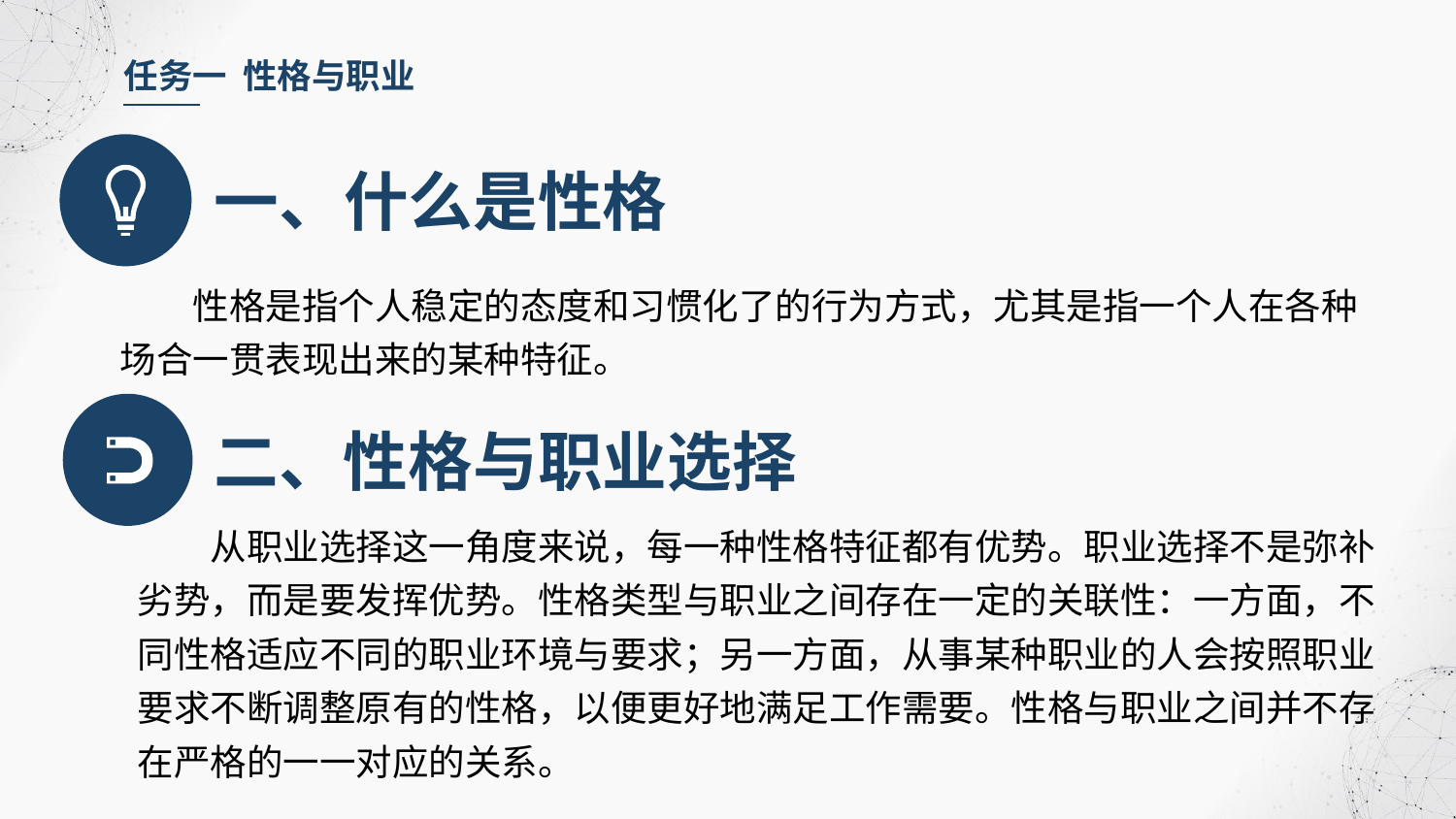

任务一  性格与职业

一、什么是性格
性格是指个人稳定的态度和习惯化了的行为方式，尤其是指一个人在各种场合一贯表现出来的某种特征。

二、性格与职业选择
从职业选择这一角度来说，每一种性格特征都有优势。职业选择不是弥补劣势，而是要发挥优势。性格类型与职业之间存在一定的关联性：一方面，不同性格适应不同的职业环境与要求；另一方面，从事某种职业的人会按照职业要求不断调整原有的性格，以便更好地满足工作需要。性格与职业之间并不存在严格的一一对应的关系。